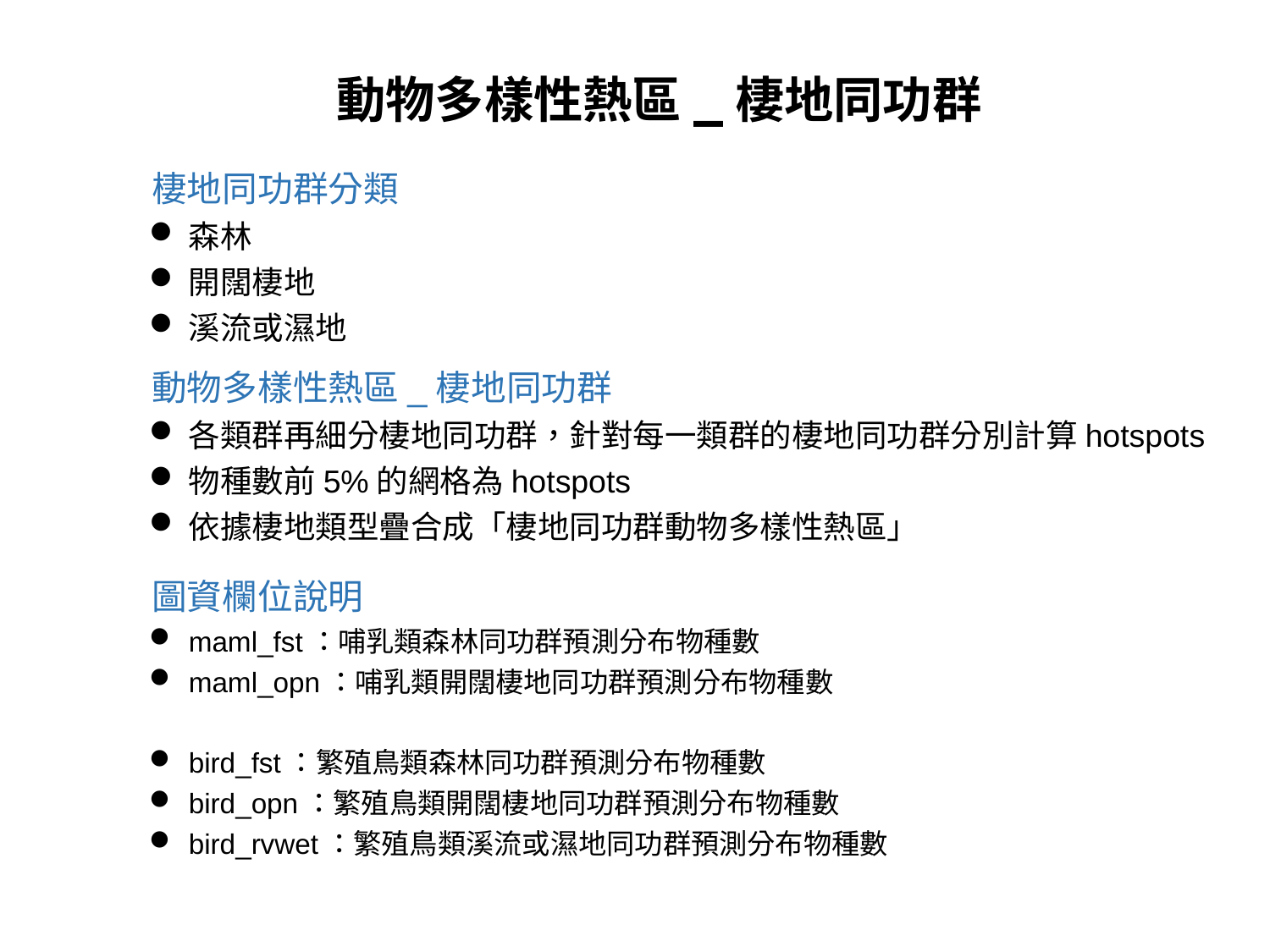

動物多樣性熱區_棲地同功群
棲地同功群分類
森林
開闊棲地
溪流或濕地
動物多樣性熱區_棲地同功群
各類群再細分棲地同功群，針對每一類群的棲地同功群分別計算hotspots
物種數前5%的網格為hotspots
依據棲地類型疊合成「棲地同功群動物多樣性熱區」
圖資欄位說明
maml_fst：哺乳類森林同功群預測分布物種數
maml_opn：哺乳類開闊棲地同功群預測分布物種數

bird_fst：繁殖鳥類森林同功群預測分布物種數
bird_opn：繁殖鳥類開闊棲地同功群預測分布物種數
bird_rvwet：繁殖鳥類溪流或濕地同功群預測分布物種數